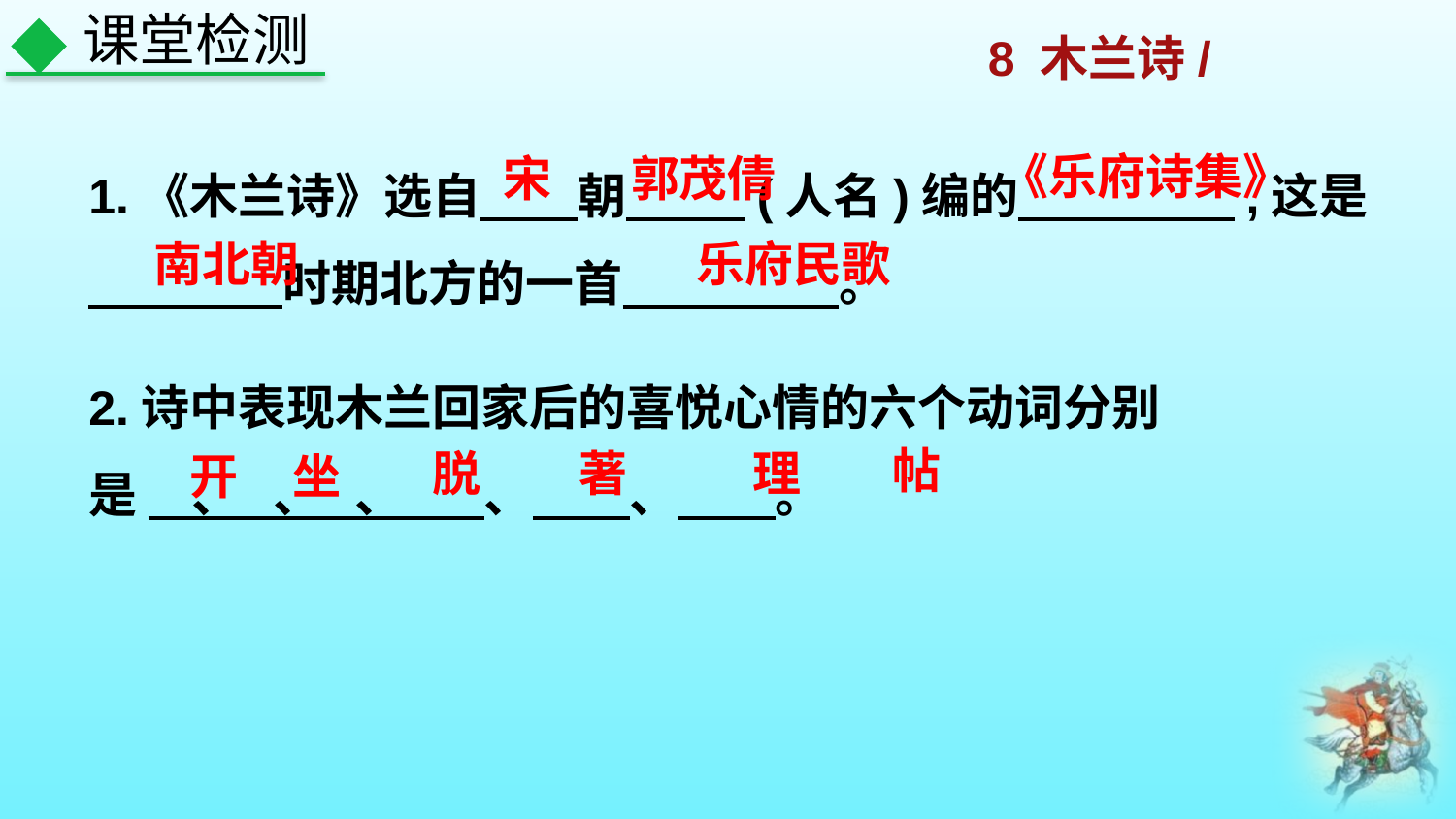

课堂检测

1.《木兰诗》选自　　朝　　  (人名)编的　  　　　,这是　　　　时期北方的一首　　  　　。
《乐府诗集》
宋
郭茂倩
南北朝
乐府民歌
2.诗中表现木兰回家后的喜悦心情的六个动词分别是     、   、   、　   、　　、　　。
帖
脱
著
理
开
坐